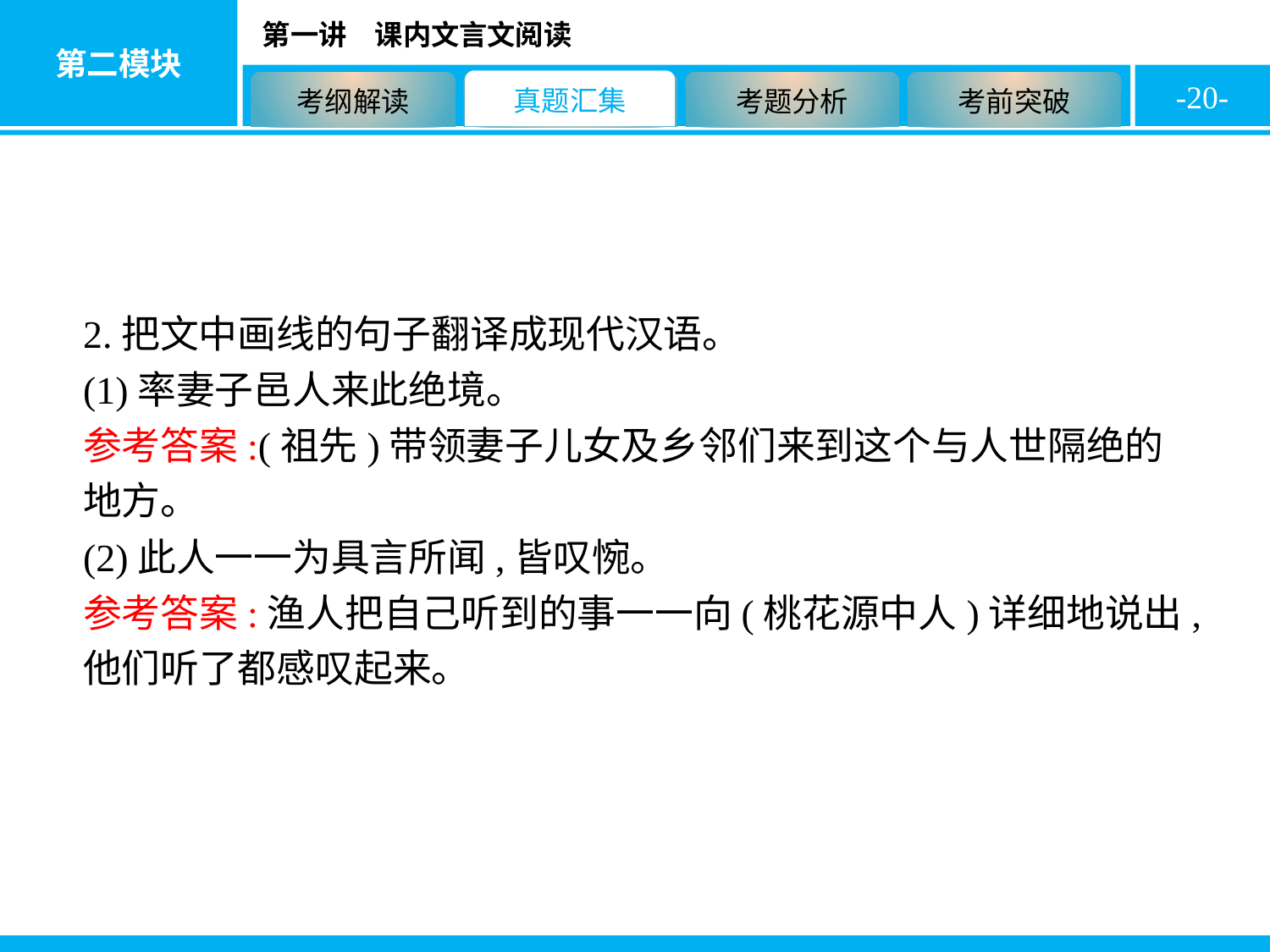

-20-
2.把文中画线的句子翻译成现代汉语。
(1)率妻子邑人来此绝境。
参考答案:(祖先)带领妻子儿女及乡邻们来到这个与人世隔绝的地方。
(2)此人一一为具言所闻,皆叹惋。
参考答案:渔人把自己听到的事一一向(桃花源中人)详细地说出,他们听了都感叹起来。